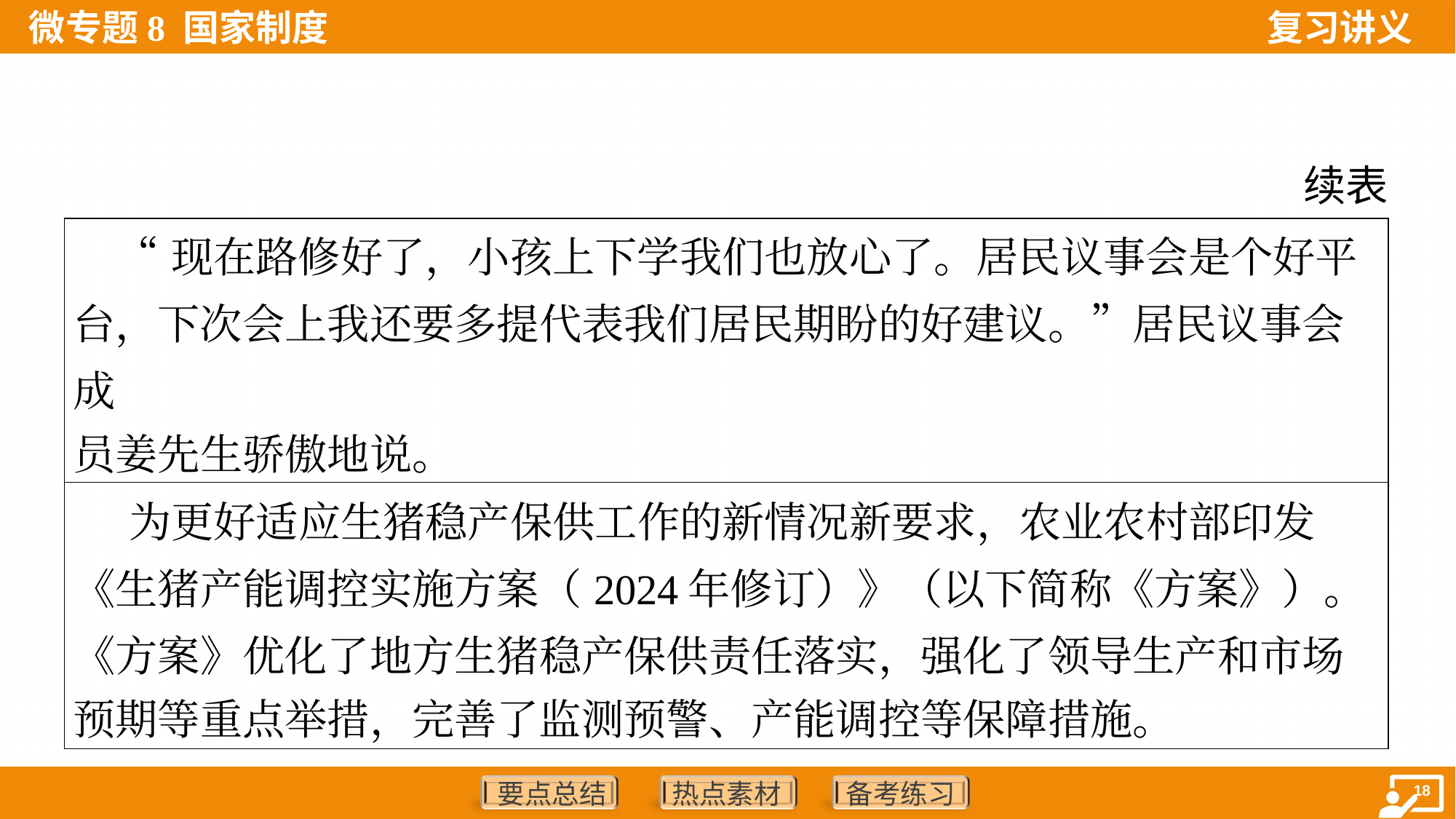

续表
| “现在路修好了，小孩上下学我们也放心了。居民议事会是个好平 台，下次会上我还要多提代表我们居民期盼的好建议。”居民议事会成 员姜先生骄傲地说。 |
| --- |
| 为更好适应生猪稳产保供工作的新情况新要求，农业农村部印发 《生猪产能调控实施方案（2024年修订）》（以下简称《方案》）。 《方案》优化了地方生猪稳产保供责任落实，强化了领导生产和市场 预期等重点举措，完善了监测预警、产能调控等保障措施。 |